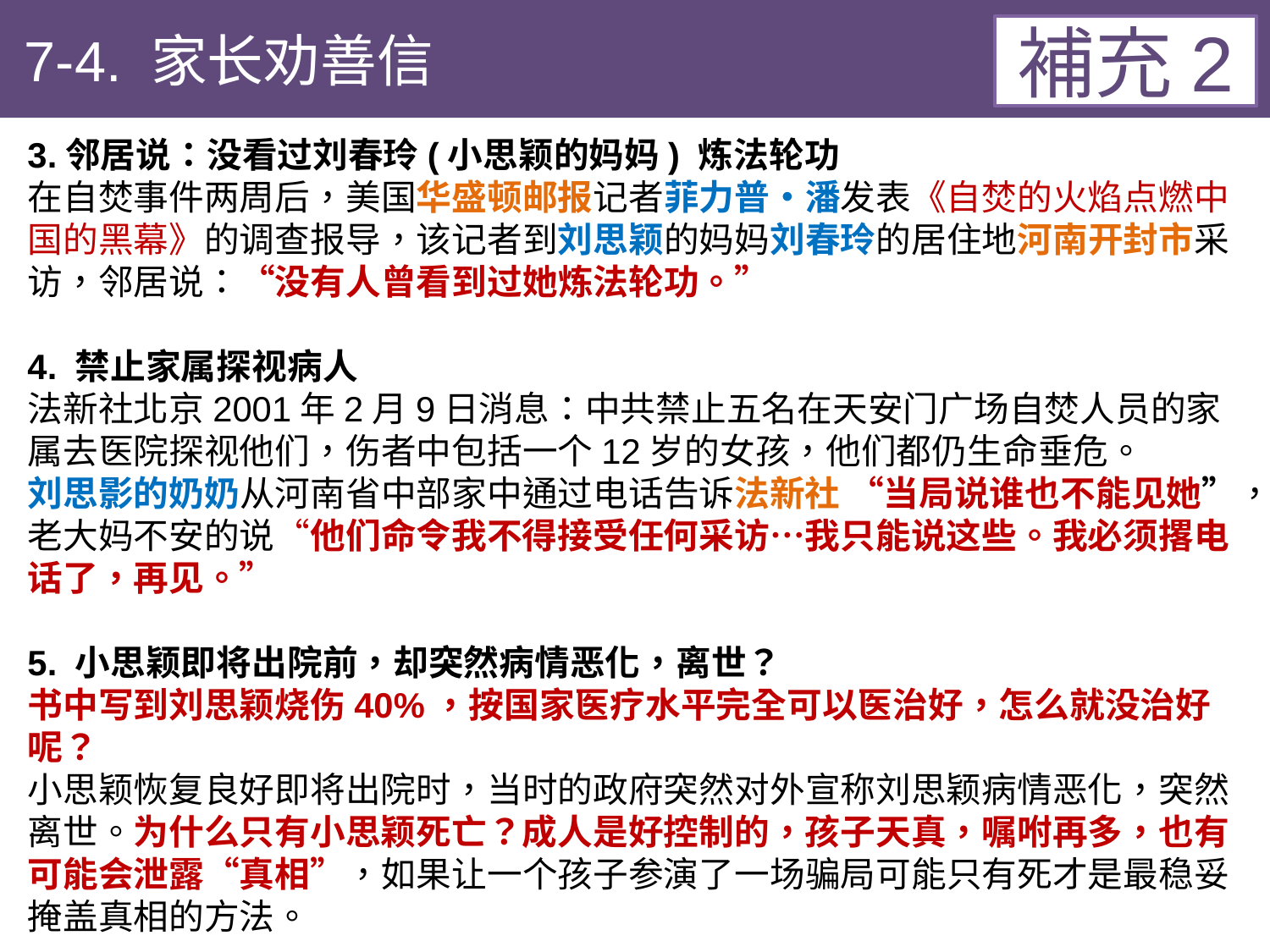

7-4. 家长劝善信
補充2
3.邻居说：没看过刘春玲(小思颖的妈妈) 炼法轮功
在自焚事件两周后，美国华盛顿邮报记者菲力普‧潘发表《自焚的火焰点燃中国的黑幕》的调查报导，该记者到刘思颖的妈妈刘春玲的居住地河南开封市采访，邻居说：“没有人曾看到过她炼法轮功。”

4. 禁止家属探视病人
法新社北京2001年2月9日消息：中共禁止五名在天安门广场自焚人员的家属去医院探视他们，伤者中包括一个12岁的女孩，他们都仍生命垂危。
刘思影的奶奶从河南省中部家中通过电话告诉法新社 “当局说谁也不能见她”，老大妈不安的说“他们命令我不得接受任何采访…我只能说这些。我必须撂电话了，再见。”

5. 小思颖即将出院前，却突然病情恶化，离世？
书中写到刘思颖烧伤40%，按国家医疗水平完全可以医治好，怎么就没治好呢？
小思颖恢复良好即将出院时，当时的政府突然对外宣称刘思颖病情恶化，突然离世。为什么只有小思颖死亡？成人是好控制的，孩子天真，嘱咐再多，也有可能会泄露“真相”，如果让一个孩子参演了一场骗局可能只有死才是最稳妥掩盖真相的方法。